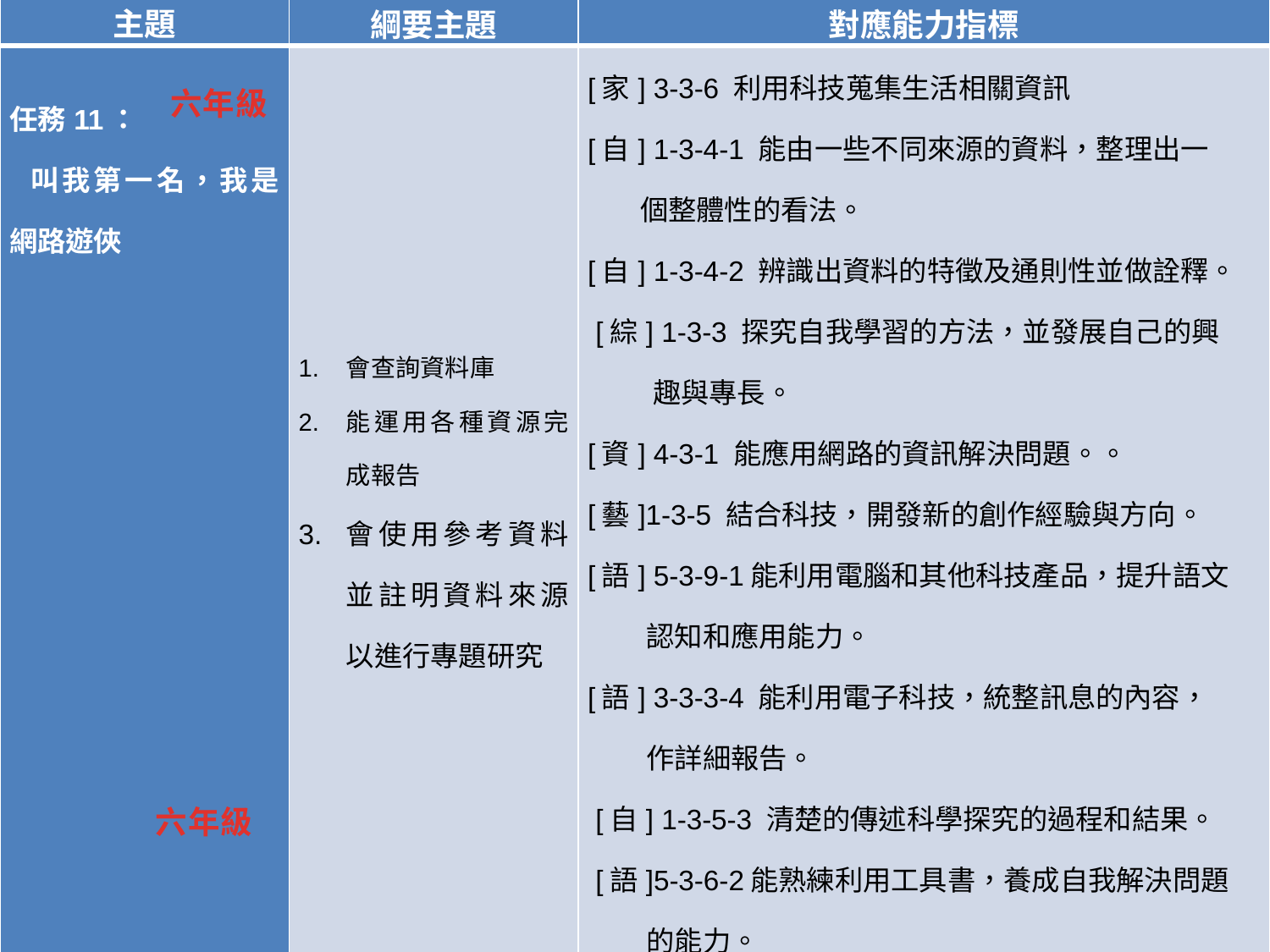

| 主題 | 綱要主題 | 對應能力指標 |
| --- | --- | --- |
| 任務11： 叫我第一名，我是網路遊俠 | 會查詢資料庫 能運用各種資源完成報告 會使用參考資料並註明資料來源以進行專題研究 | [家] 3-3-6 利用科技蒐集生活相關資訊 [自] 1-3-4-1 能由一些不同來源的資料，整理出一 個整體性的看法。 [自] 1-3-4-2 辨識出資料的特徵及通則性並做詮釋。  [綜] 1-3-3 探究自我學習的方法，並發展自己的興 趣與專長。 [資] 4-3-1 能應用網路的資訊解決問題。。 [藝]1-3-5 結合科技，開發新的創作經驗與方向。 [語] 5-3-9-1能利用電腦和其他科技產品，提升語文 認知和應用能力。 [語] 3-3-3-4 能利用電子科技，統整訊息的內容， 作詳細報告。 [自] 1-3-5-3 清楚的傳述科學探究的過程和結果。 [語]5-3-6-2能熟練利用工具書，養成自我解決問題 的能力。 |
| 最終回 | 能統整與評估資訊 | [語]5-3-6-2能熟練利用工具書，養成自我解決問題 的能力。 [自] 1-3-4-2 辨識出資料的特徵及通則性並做詮釋。 |
#
六年級
六年級